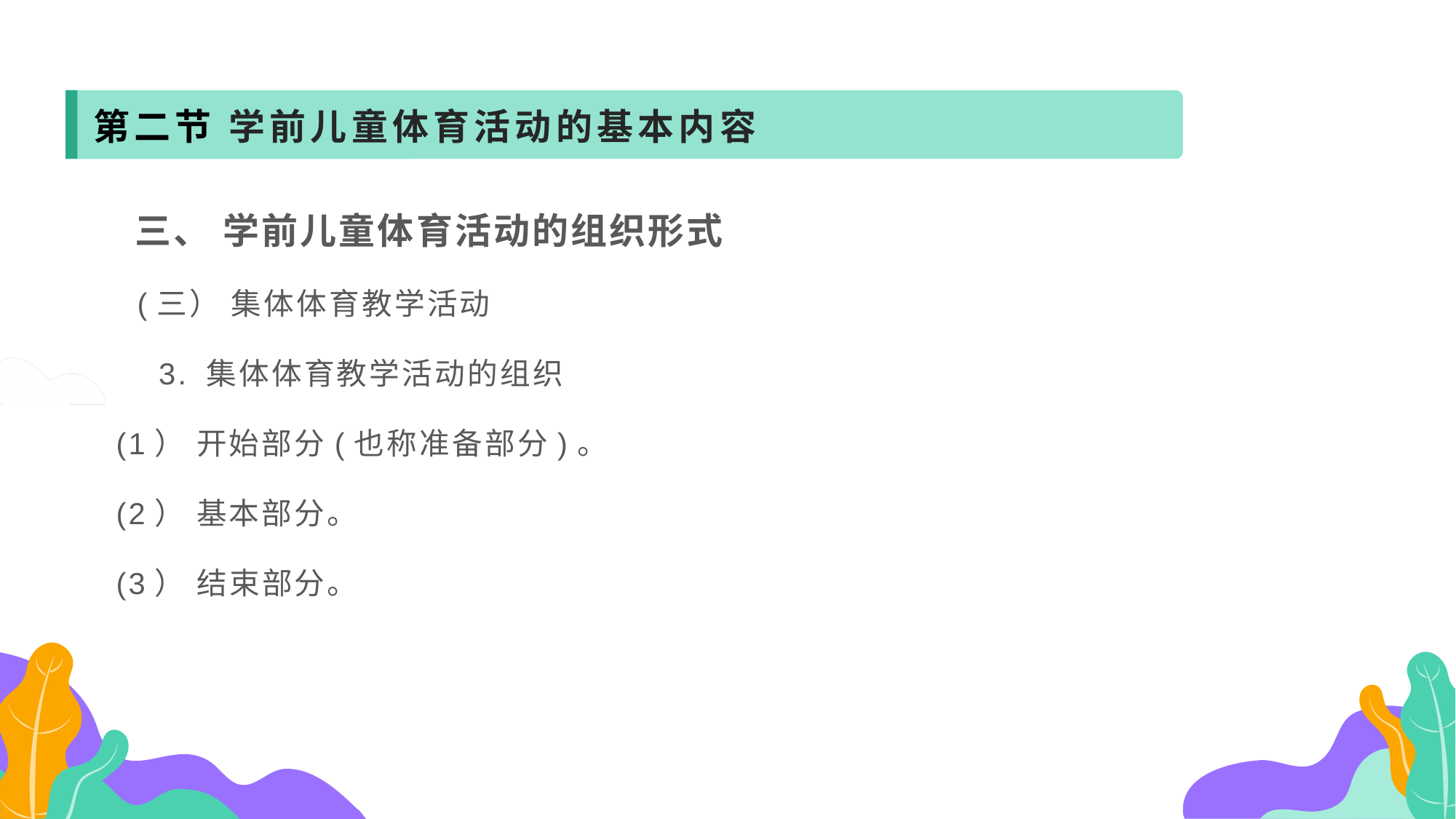

第二节 学前儿童体育活动的基本内容
 三、 学前儿童体育活动的组织形式
  (三） 集体体育教学活动
    3. 集体体育教学活动的组织
(1） 开始部分(也称准备部分)。
(2） 基本部分。
(3） 结束部分。